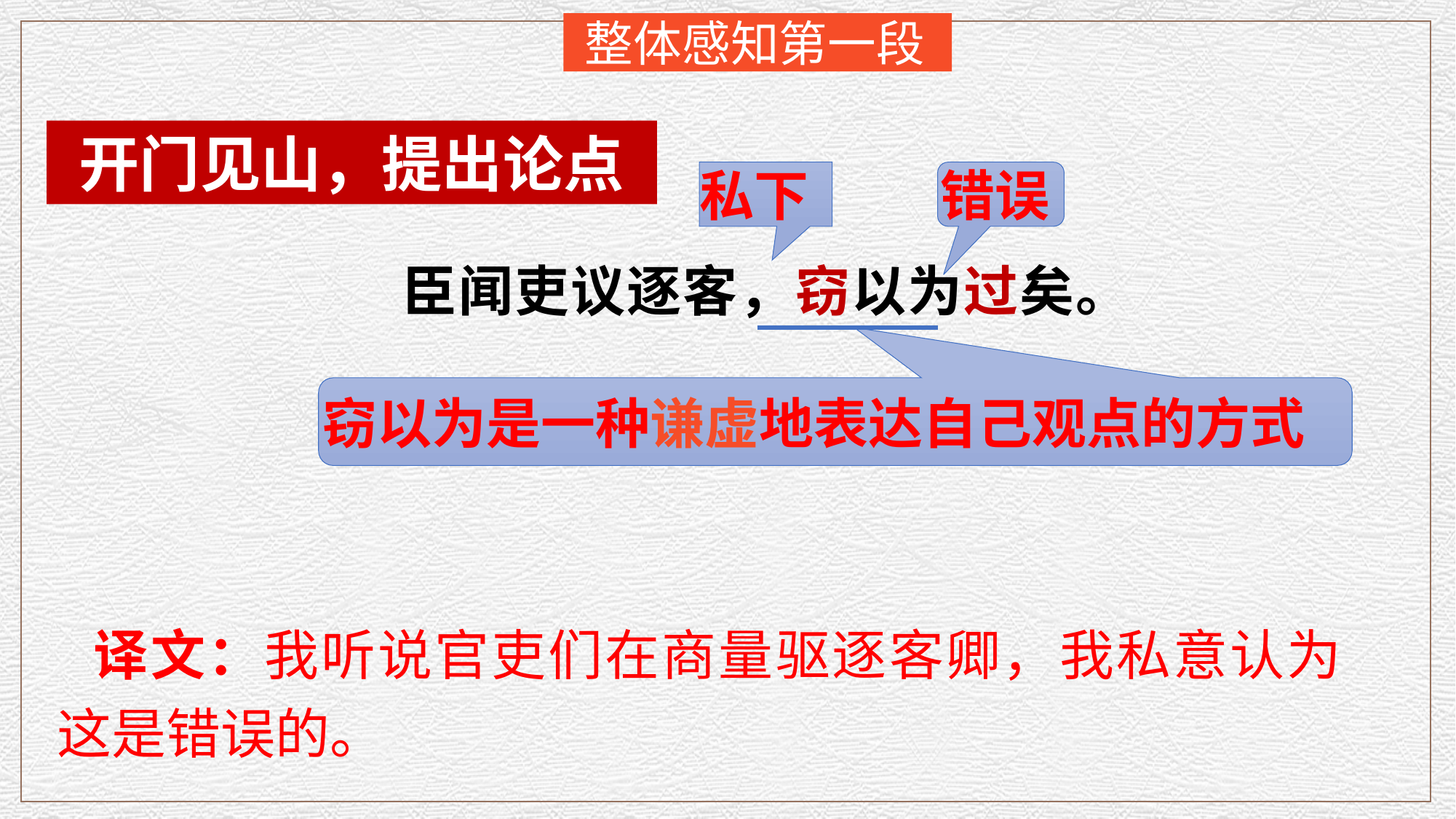

整体感知第一段
开门见山，提出论点
私下
错误
臣闻吏议逐客，窃以为过矣。
窃以为是一种谦虚地表达自己观点的方式
译文：我听说官吏们在商量驱逐客卿，我私意认为这是错误的。